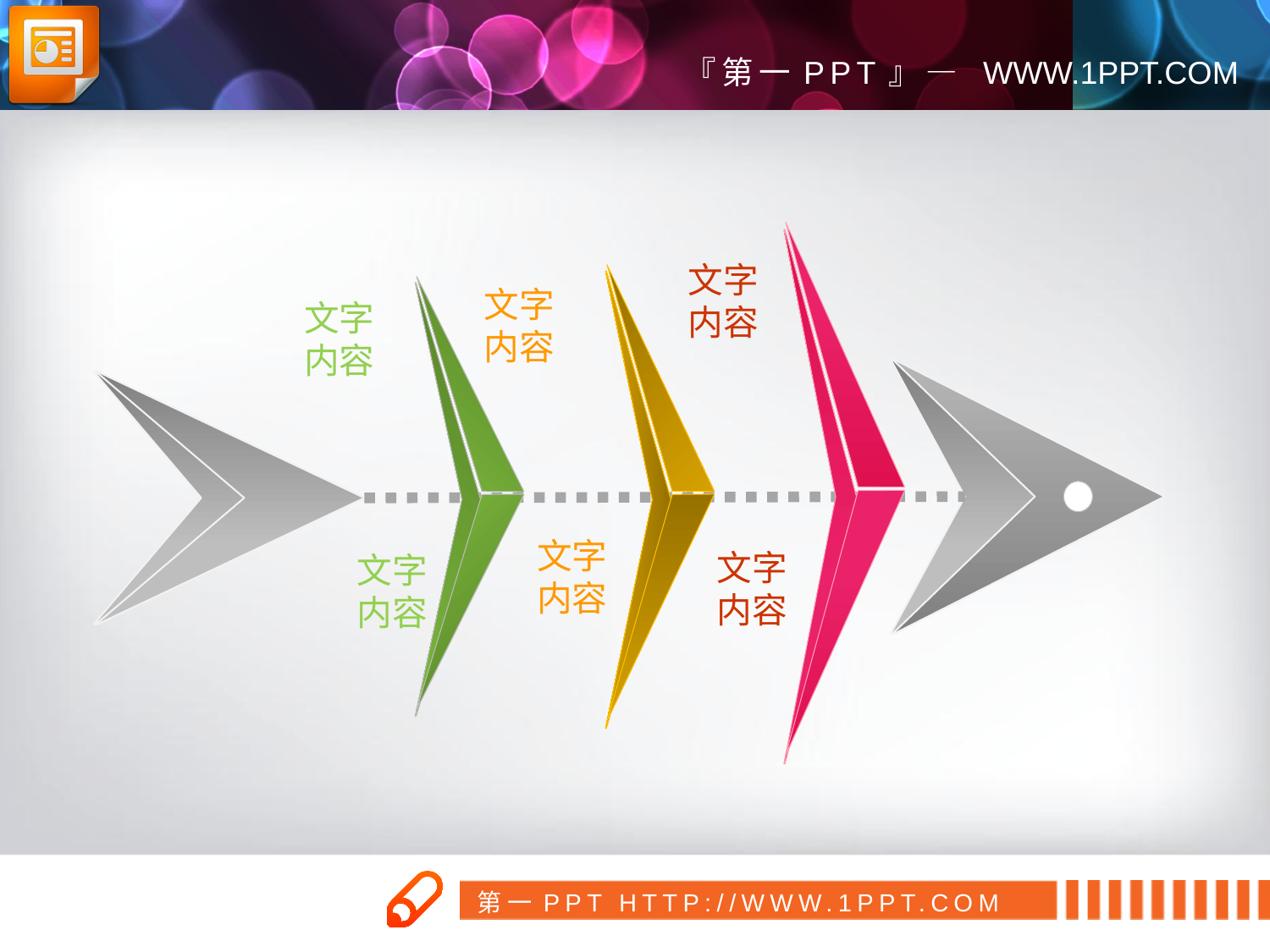

文字
内容

文字
内容

文字
内容

文字
内容
文字
内容
文字
内容